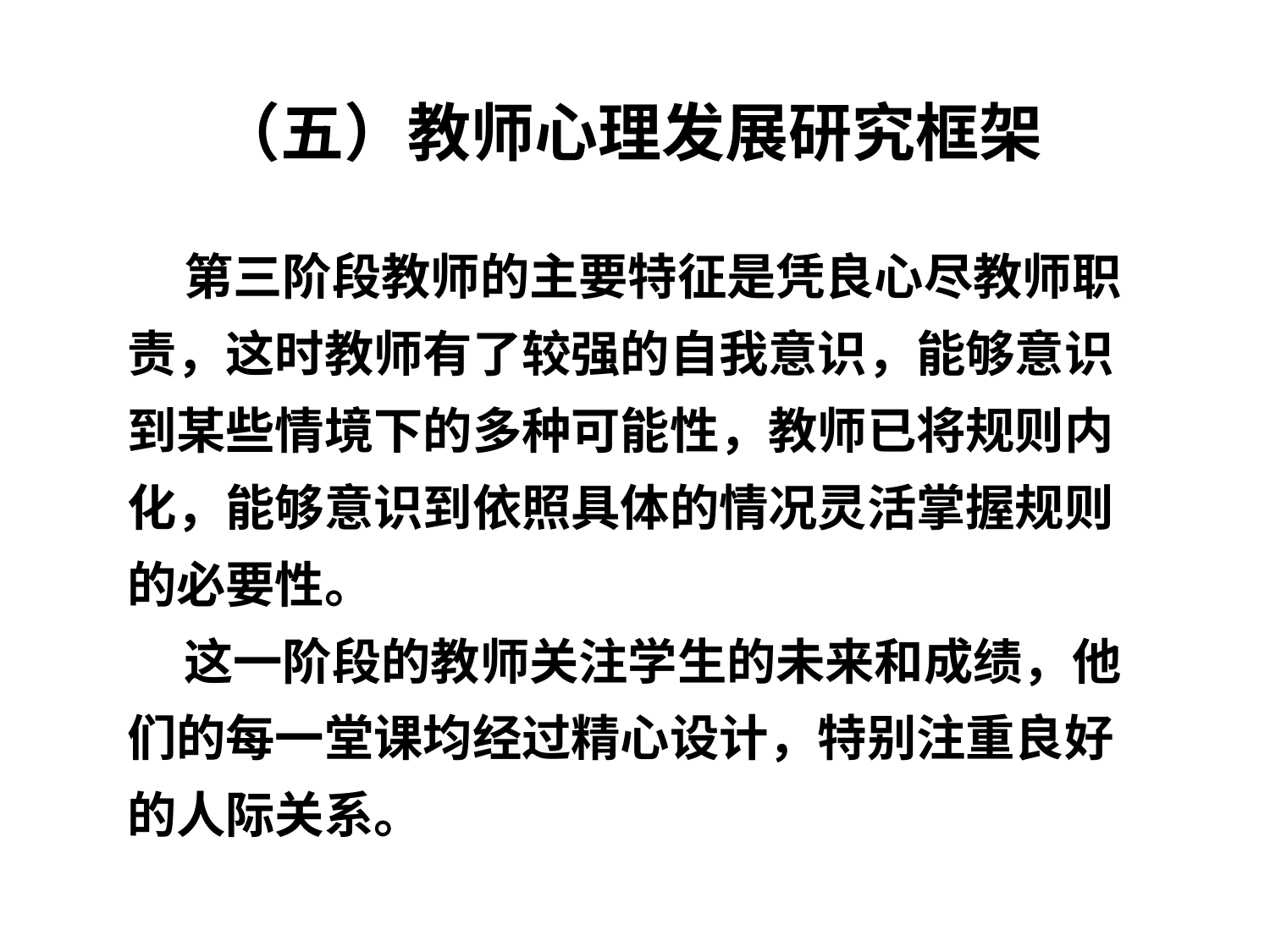

（五）教师心理发展研究框架
    第三阶段教师的主要特征是凭良心尽教师职责，这时教师有了较强的自我意识，能够意识到某些情境下的多种可能性，教师已将规则内化，能够意识到依照具体的情况灵活掌握规则的必要性。
    这一阶段的教师关注学生的未来和成绩，他们的每一堂课均经过精心设计，特别注重良好的人际关系。